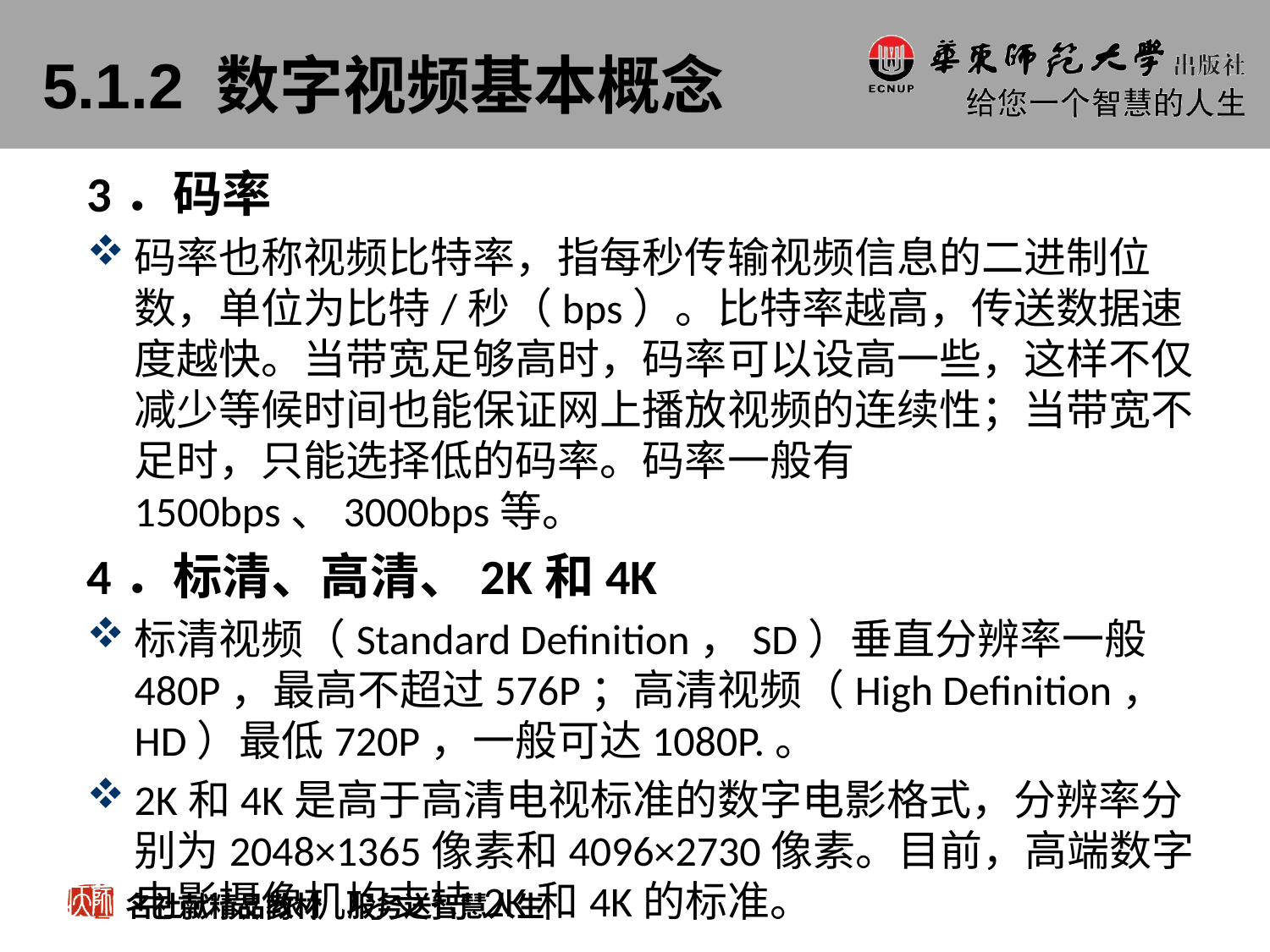

# 5.1.2 数字视频基本概念
3．码率
码率也称视频比特率，指每秒传输视频信息的二进制位数，单位为比特/秒（bps）。比特率越高，传送数据速度越快。当带宽足够高时，码率可以设高一些，这样不仅减少等候时间也能保证网上播放视频的连续性；当带宽不足时，只能选择低的码率。码率一般有1500bps、3000bps等。
4．标清、高清、2K和4K
标清视频（Standard Definition，SD）垂直分辨率一般480P，最高不超过576P；高清视频（High Definition，HD）最低720P，一般可达1080P.。
2K和4K是高于高清电视标准的数字电影格式，分辨率分别为2048×1365像素和4096×2730像素。目前，高端数字电影摄像机均支持2K和4K的标准。